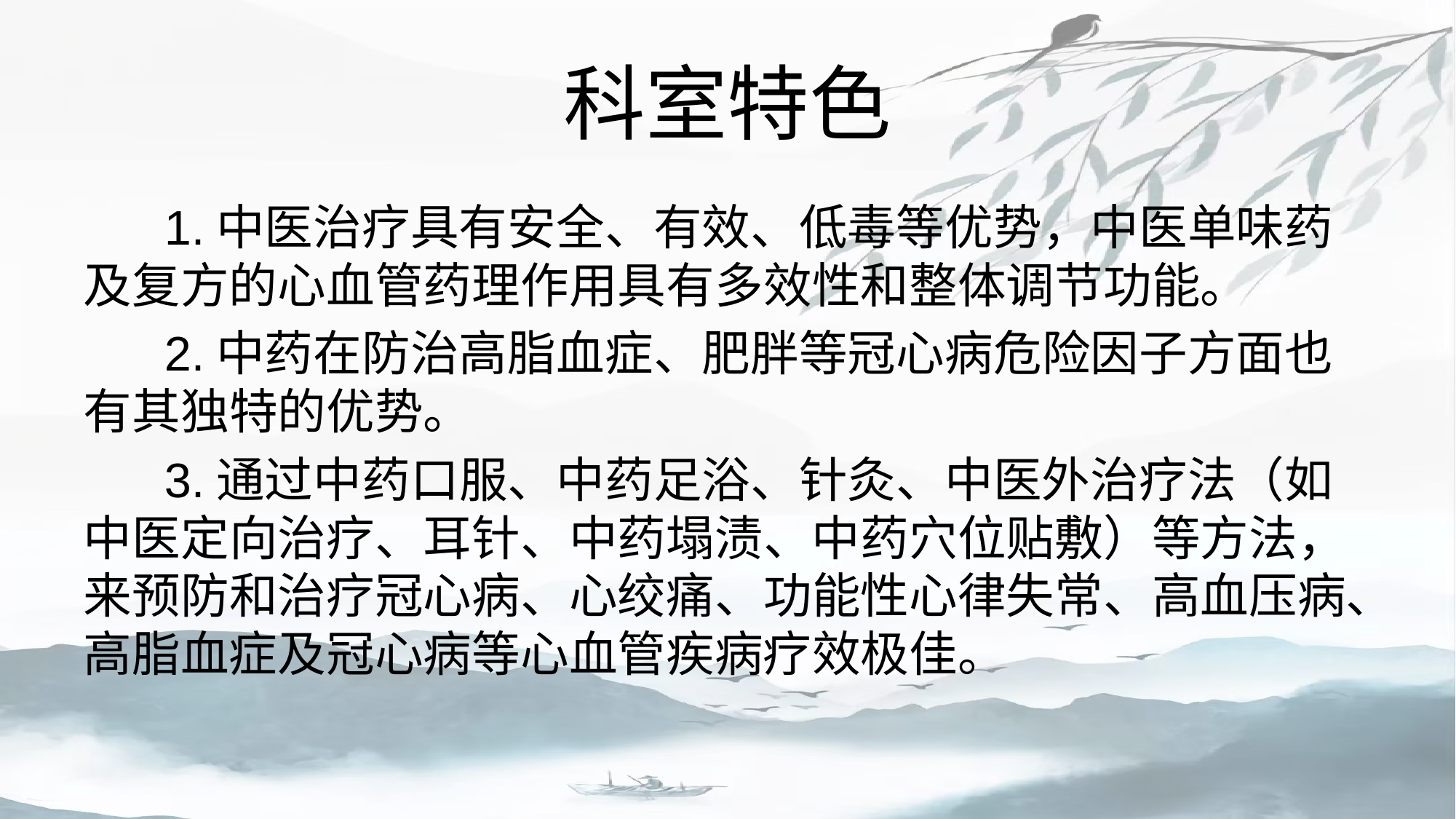

# 科室特色
      1.中医治疗具有安全、有效、低毒等优势，中医单味药及复方的心血管药理作用具有多效性和整体调节功能。
      2.中药在防治高脂血症、肥胖等冠心病危险因子方面也有其独特的优势。
      3.通过中药口服、中药足浴、针灸、中医外治疗法（如中医定向治疗、耳针、中药塌渍、中药穴位贴敷）等方法，来预防和治疗冠心病、心绞痛、功能性心律失常、高血压病、高脂血症及冠心病等心血管疾病疗效极佳。